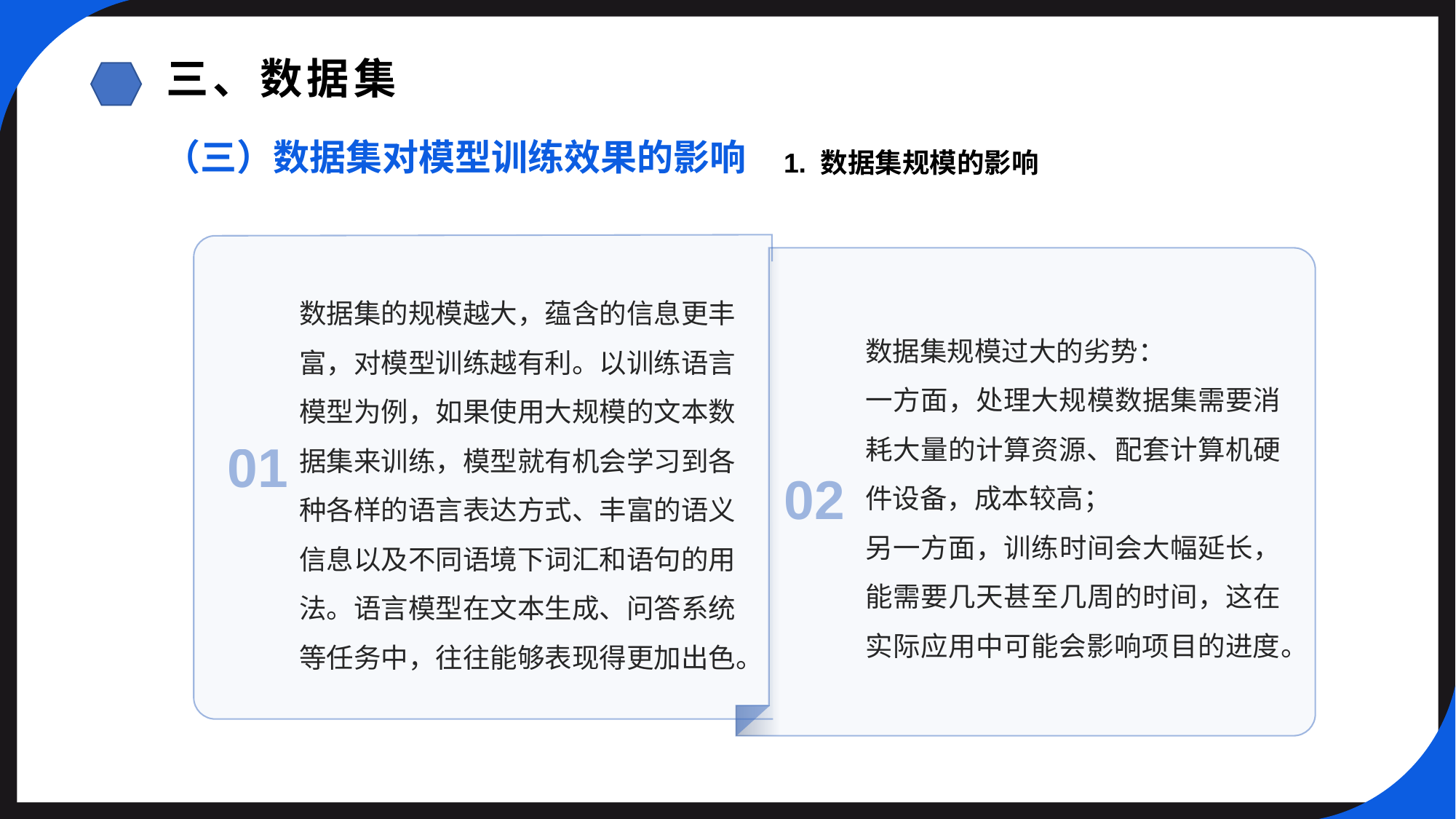

三、数据集
（三）数据集对模型训练效果的影响
1. 数据集规模的影响

数据集的规模越大，蕴含的信息更丰富，对模型训练越有利。以训练语言模型为例，如果使用大规模的文本数据集来训练，模型就有机会学习到各种各样的语言表达方式、丰富的语义信息以及不同语境下词汇和语句的用法。语言模型在文本生成、问答系统等任务中，往往能够表现得更加出色。
数据集规模过大的劣势：
一方面，处理大规模数据集需要消耗大量的计算资源、配套计算机硬件设备，成本较高；
另一方面，训练时间会大幅延长，能需要几天甚至几周的时间，这在实际应用中可能会影响项目的进度。
01
02